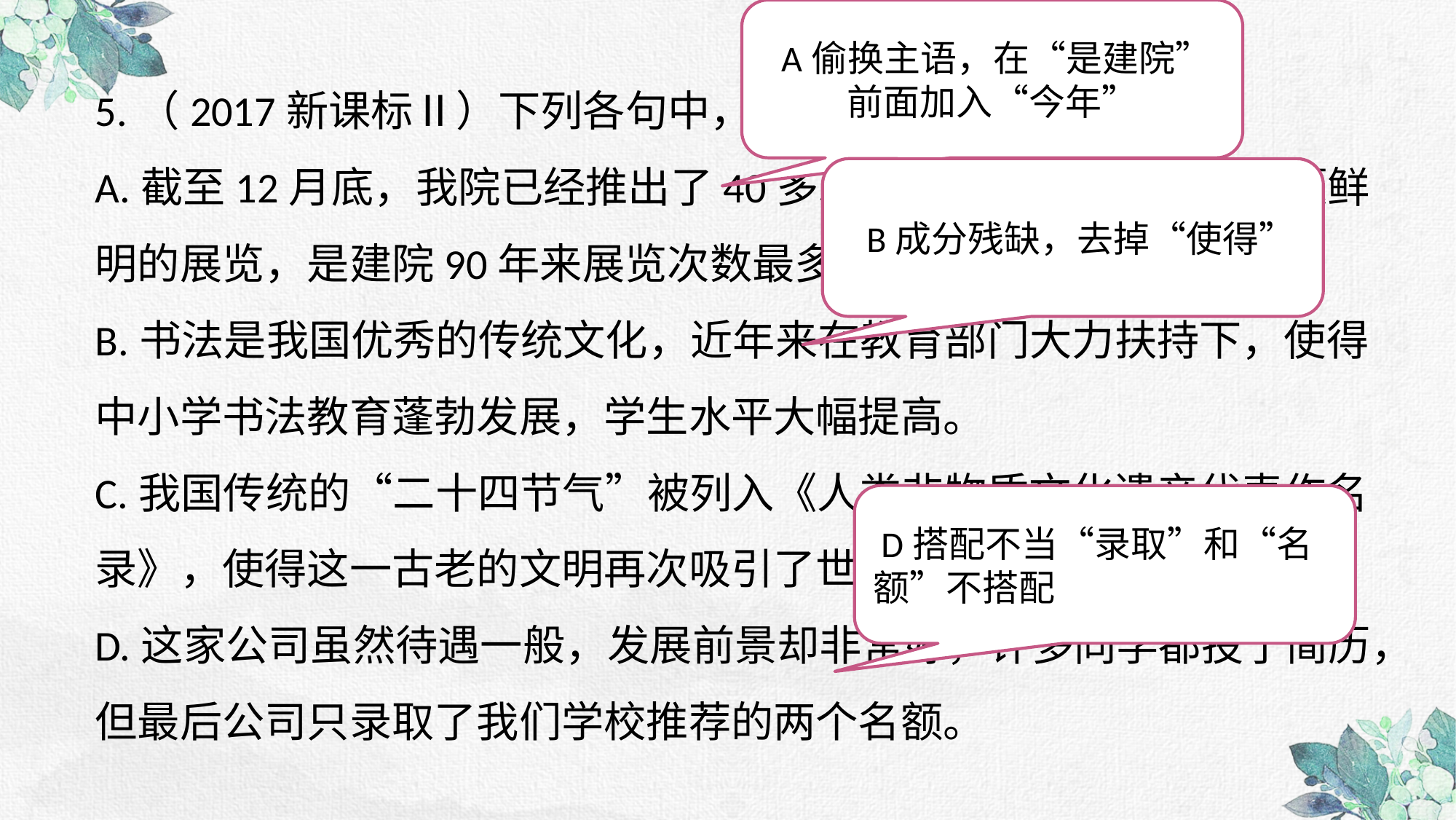

A偷换主语，在“是建院”前面加入“今年”
5.（2017新课标Ⅱ）下列各句中，没有语病的一句是（   ）
A.截至12月底，我院已经推出了40多次以声光电技术打造的主题鲜明的展览，是建院90年来展览次数最多的一年。
B.书法是我国优秀的传统文化，近年来在教育部门大力扶持下，使得中小学书法教育蓬勃发展，学生水平大幅提高。
C.我国传统的“二十四节气”被列入《人类非物质文化遗产代表作名录》，使得这一古老的文明再次吸引了世人的目光。
D.这家公司虽然待遇一般，发展前景却非常好，许多同学都投了简历，但最后公司只录取了我们学校推荐的两个名额。
  B成分残缺，去掉“使得”
 D搭配不当“录取”和“名额”不搭配